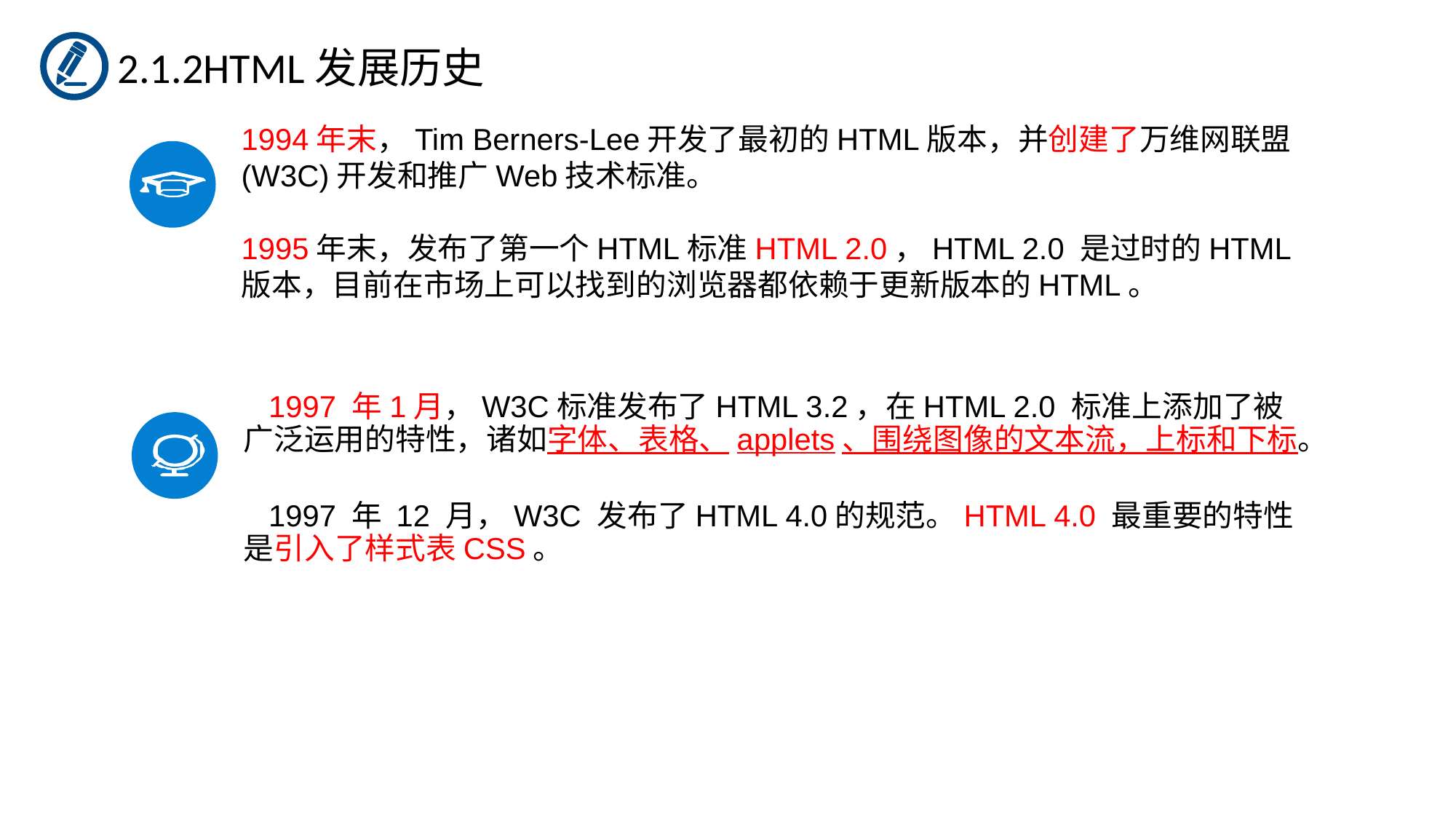

2.1.2HTML发展历史
1994年末，Tim Berners-Lee开发了最初的HTML版本，并创建了万维网联盟(W3C)开发和推广Web技术标准。

1995年末，发布了第一个HTML标准HTML 2.0，HTML 2.0 是过时的HTML版本，目前在市场上可以找到的浏览器都依赖于更新版本的HTML。

   1997 年1月，W3C标准发布了HTML 3.2，在HTML 2.0 标准上添加了被广泛运用的特性，诸如字体、表格、applets、围绕图像的文本流，上标和下标。

   1997 年 12 月，W3C 发布了HTML 4.0的规范。HTML 4.0 最重要的特性是引入了样式表CSS。